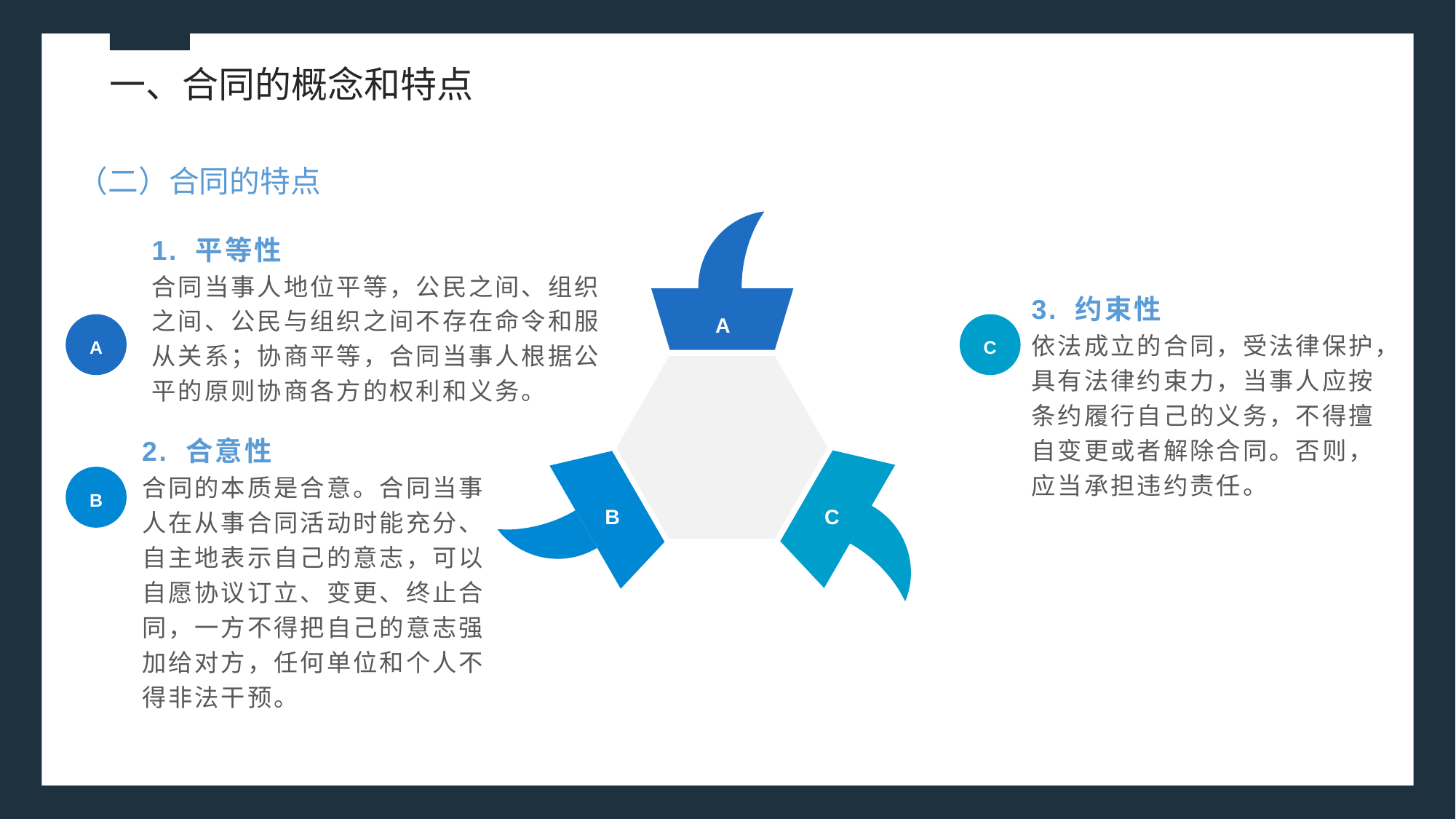

一、合同的概念和特点
（二）合同的特点

1. 平等性
合同当事人地位平等，公民之间、组织之间、公民与组织之间不存在命令和服从关系；协商平等，合同当事人根据公平的原则协商各方的权利和义务。
3. 约束性
依法成立的合同，受法律保护，具有法律约束力，当事人应按条约履行自己的义务，不得擅自变更或者解除合同。否则，应当承担违约责任。

A
A
C

2. 合意性
合同的本质是合意。合同当事人在从事合同活动时能充分、自主地表示自己的意志，可以自愿协议订立、变更、终止合同，一方不得把自己的意志强加给对方，任何单位和个人不得非法干预。
B

B
C